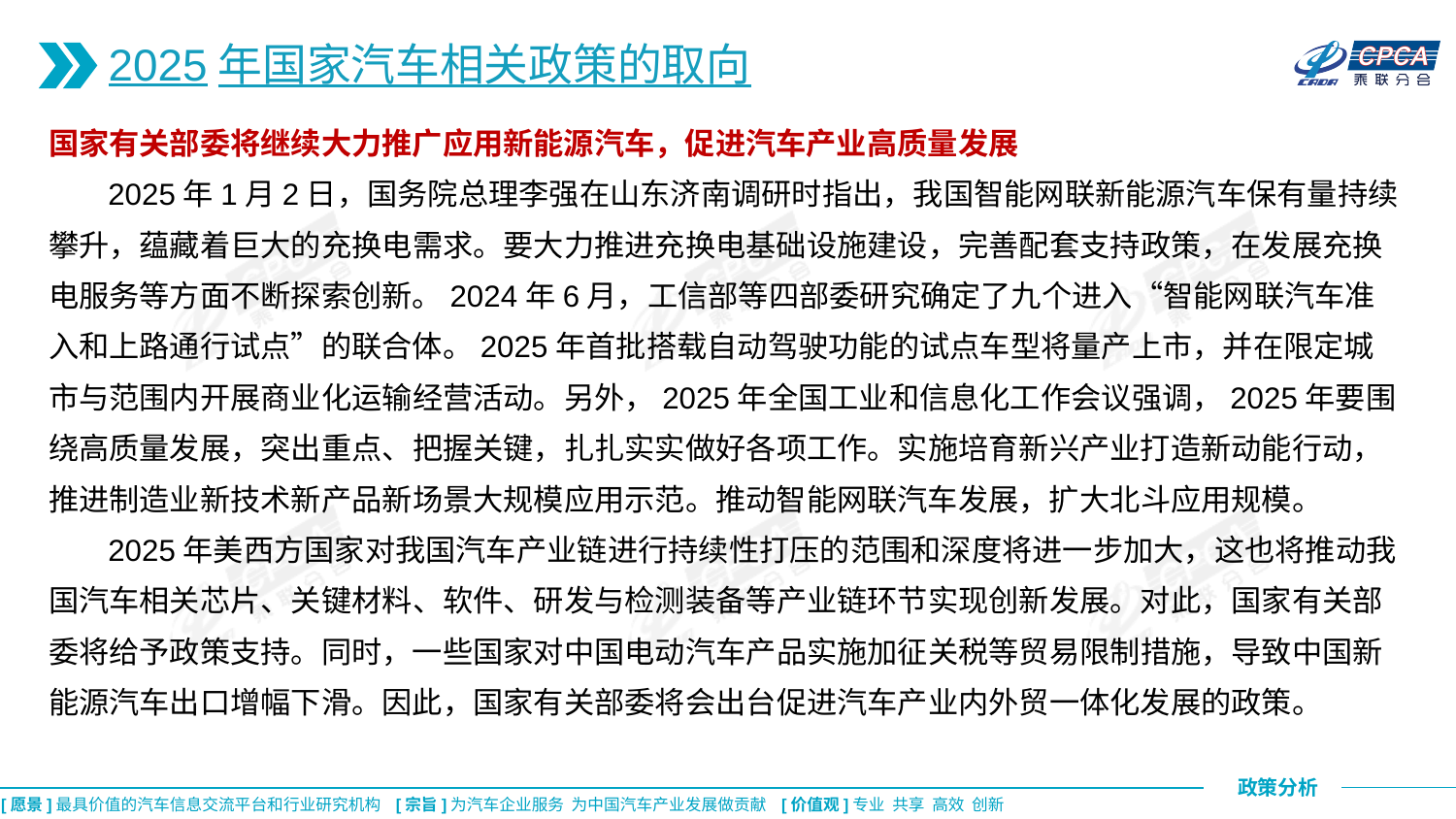

2025年国家汽车相关政策的取向
国家有关部委将继续大力推广应用新能源汽车，促进汽车产业高质量发展
       2025年1月2日，国务院总理李强在山东济南调研时指出，我国智能网联新能源汽车保有量持续攀升，蕴藏着巨大的充换电需求。要大力推进充换电基础设施建设，完善配套支持政策，在发展充换电服务等方面不断探索创新。2024年6月，工信部等四部委研究确定了九个进入“智能网联汽车准入和上路通行试点”的联合体。2025年首批搭载自动驾驶功能的试点车型将量产上市，并在限定城市与范围内开展商业化运输经营活动。另外，2025年全国工业和信息化工作会议强调，2025年要围绕高质量发展，突出重点、把握关键，扎扎实实做好各项工作。实施培育新兴产业打造新动能行动，推进制造业新技术新产品新场景大规模应用示范。推动智能网联汽车发展，扩大北斗应用规模。
       2025年美西方国家对我国汽车产业链进行持续性打压的范围和深度将进一步加大，这也将推动我国汽车相关芯片、关键材料、软件、研发与检测装备等产业链环节实现创新发展。对此，国家有关部委将给予政策支持。同时，一些国家对中国电动汽车产品实施加征关税等贸易限制措施，导致中国新能源汽车出口增幅下滑。因此，国家有关部委将会出台促进汽车产业内外贸一体化发展的政策。